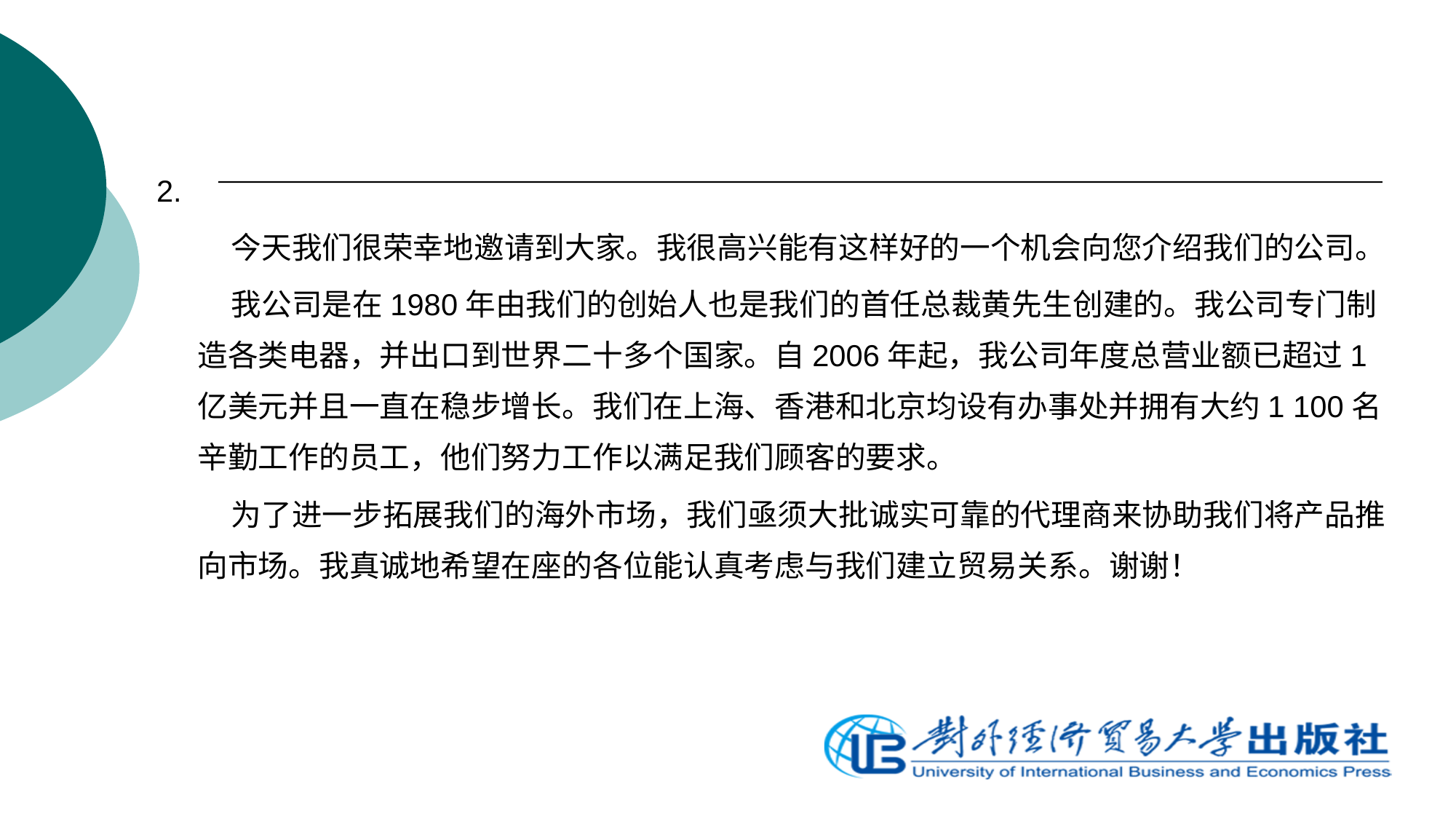

#
2.
          今天我们很荣幸地邀请到大家。我很高兴能有这样好的一个机会向您介绍我们的公司。
          我公司是在1980年由我们的创始人也是我们的首任总裁黄先生创建的。我公司专门制造各类电器，并出口到世界二十多个国家。自2006年起，我公司年度总营业额已超过1亿美元并且一直在稳步增长。我们在上海、香港和北京均设有办事处并拥有大约1 100名辛勤工作的员工，他们努力工作以满足我们顾客的要求。
          为了进一步拓展我们的海外市场，我们亟须大批诚实可靠的代理商来协助我们将产品推向市场。我真诚地希望在座的各位能认真考虑与我们建立贸易关系。谢谢！